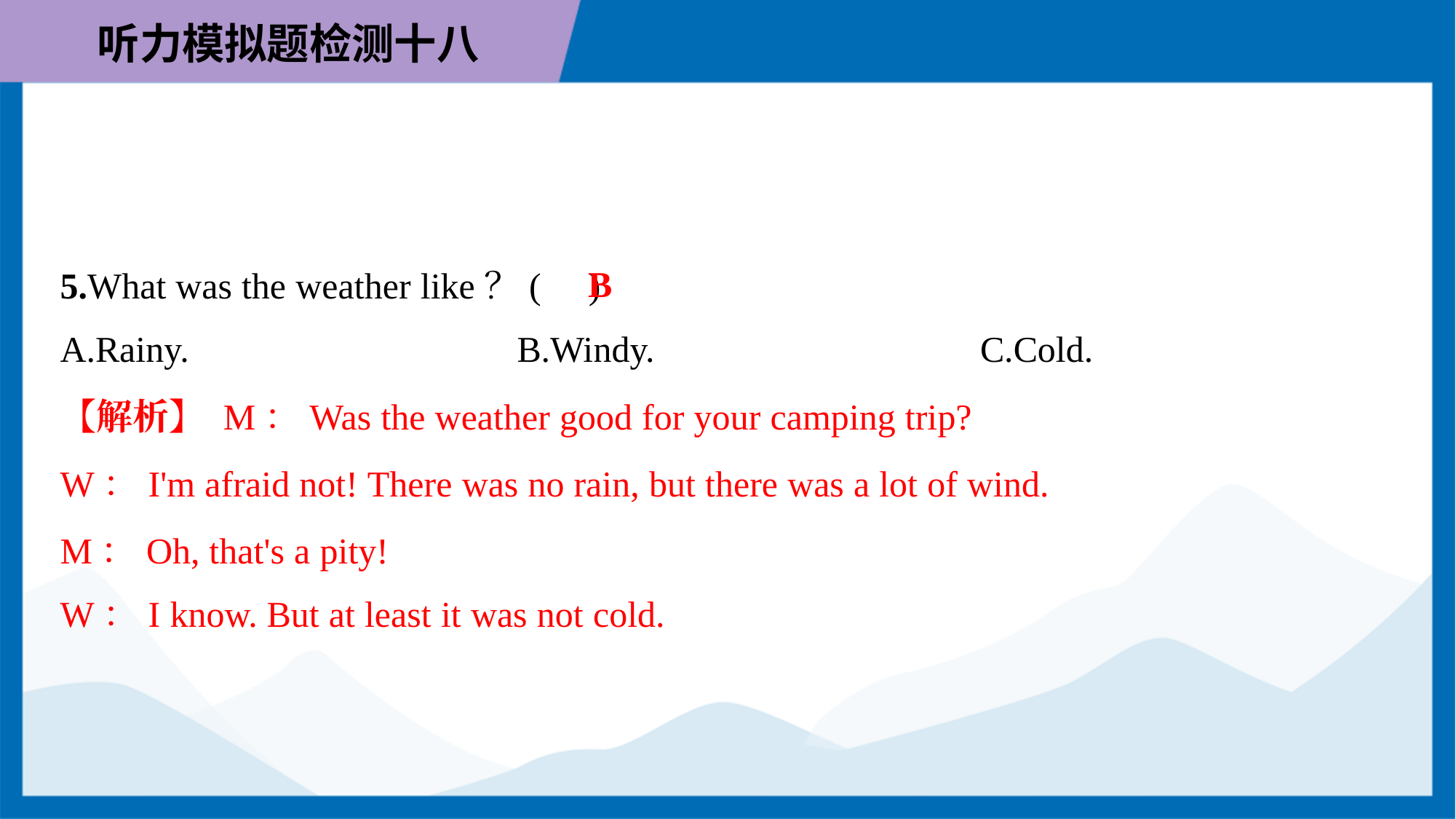

B
5.What was the weather like？(     )
A.Rainy.	B.Windy.	C.Cold.
【解析】 M：Was the weather good for your camping trip?
W：I'm afraid not! There was no rain, but there was a lot of wind.
M：Oh, that's a pity!
W：I know. But at least it was not cold.